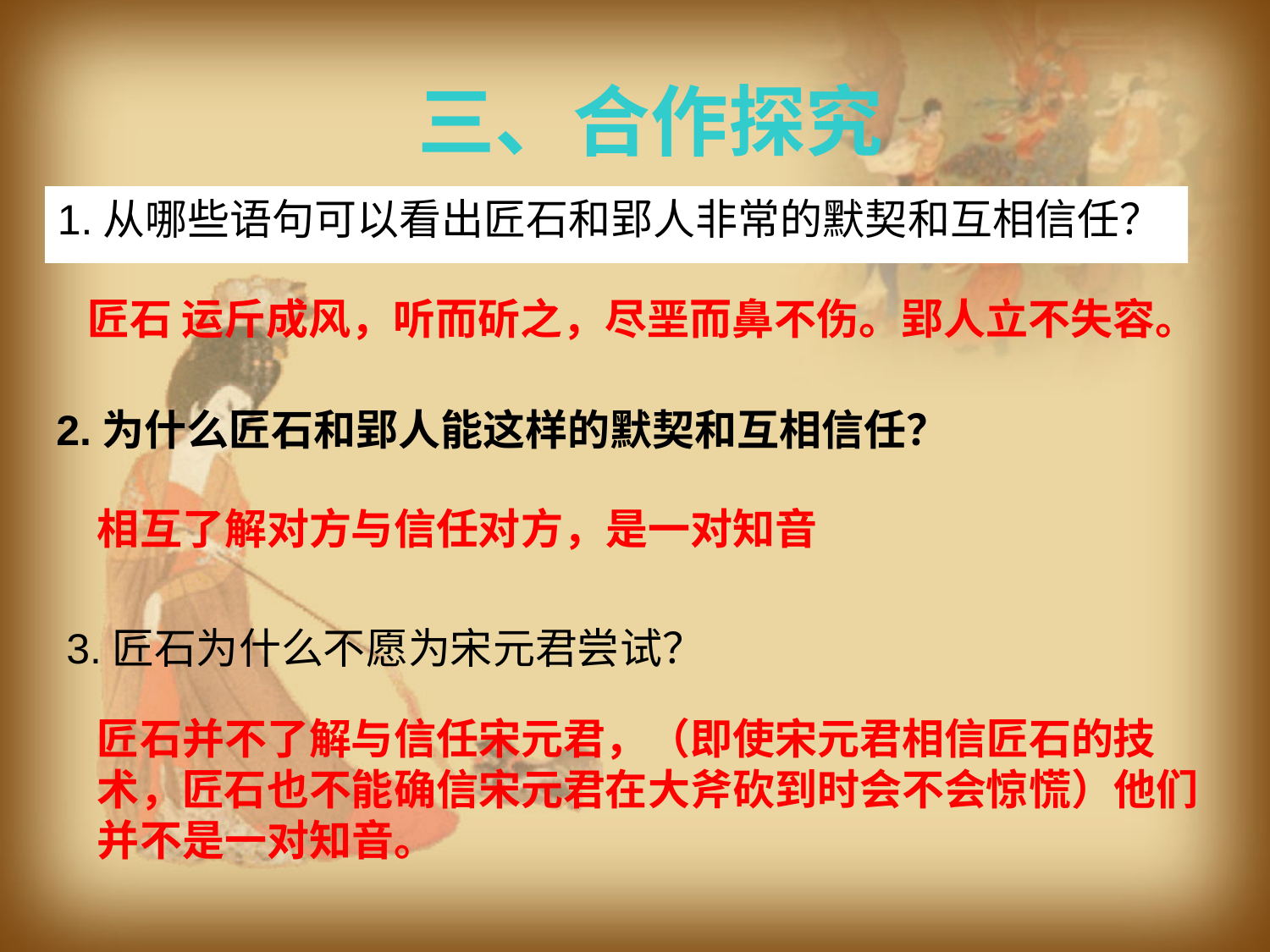

三、合作探究
1.从哪些语句可以看出匠石和郢人非常的默契和互相信任？

匠石 运斤成风，听而斫之，尽垩而鼻不伤。郢人立不失容。
 2.为什么匠石和郢人能这样的默契和互相信任？

相互了解对方与信任对方，是一对知音
3.匠石为什么不愿为宋元君尝试？
匠石并不了解与信任宋元君，（即使宋元君相信匠石的技术，匠石也不能确信宋元君在大斧砍到时会不会惊慌）他们并不是一对知音。